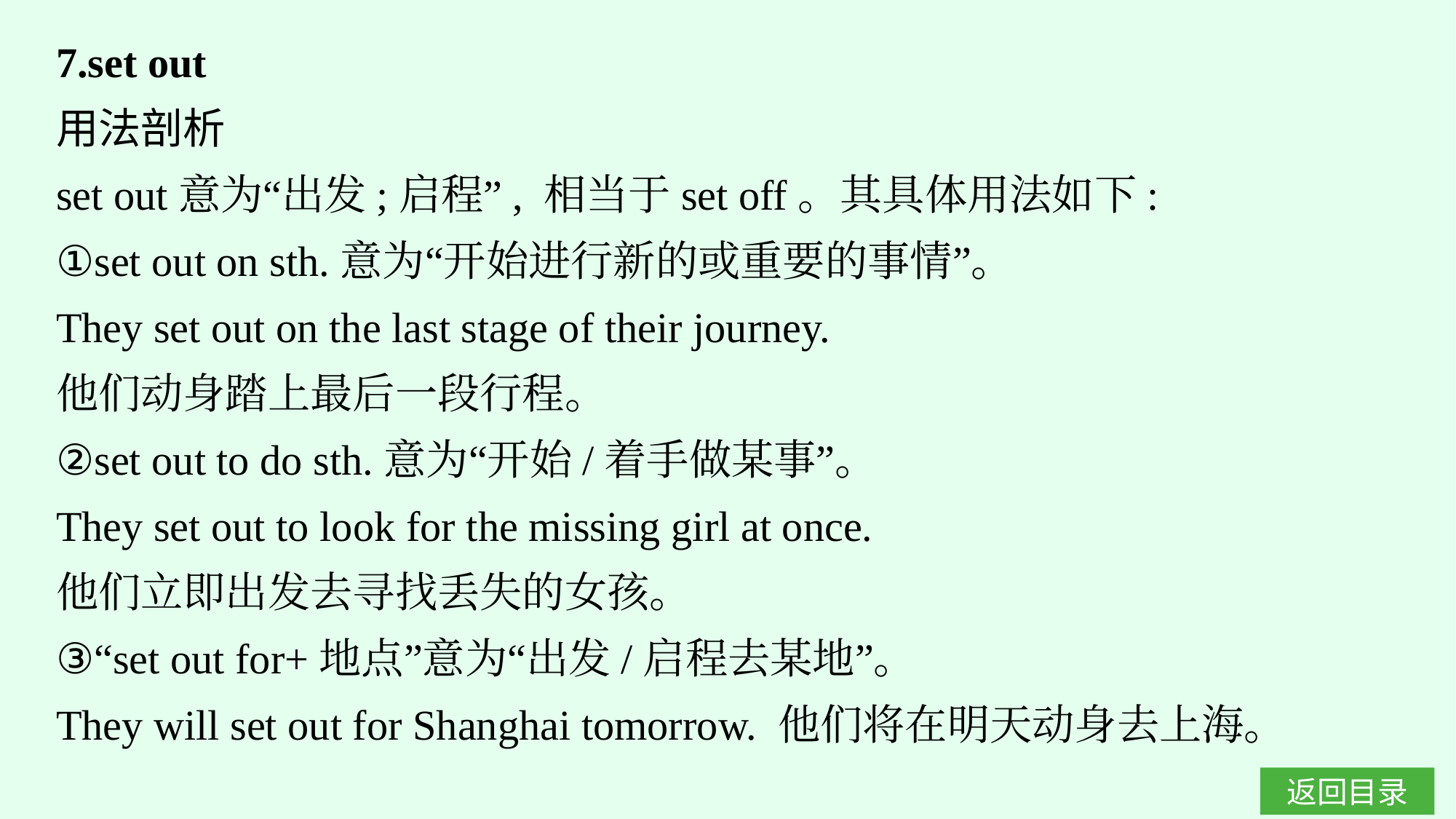

7.set out
用法剖析
set out意为“出发;启程”, 相当于set off。其具体用法如下:
①set out on sth.意为“开始进行新的或重要的事情”。
They set out on the last stage of their journey.
他们动身踏上最后一段行程。
②set out to do sth.意为“开始/着手做某事”。
They set out to look for the missing girl at once.
他们立即出发去寻找丢失的女孩。
③“set out for+地点”意为“出发/启程去某地”。
They will set out for Shanghai tomorrow. 他们将在明天动身去上海。